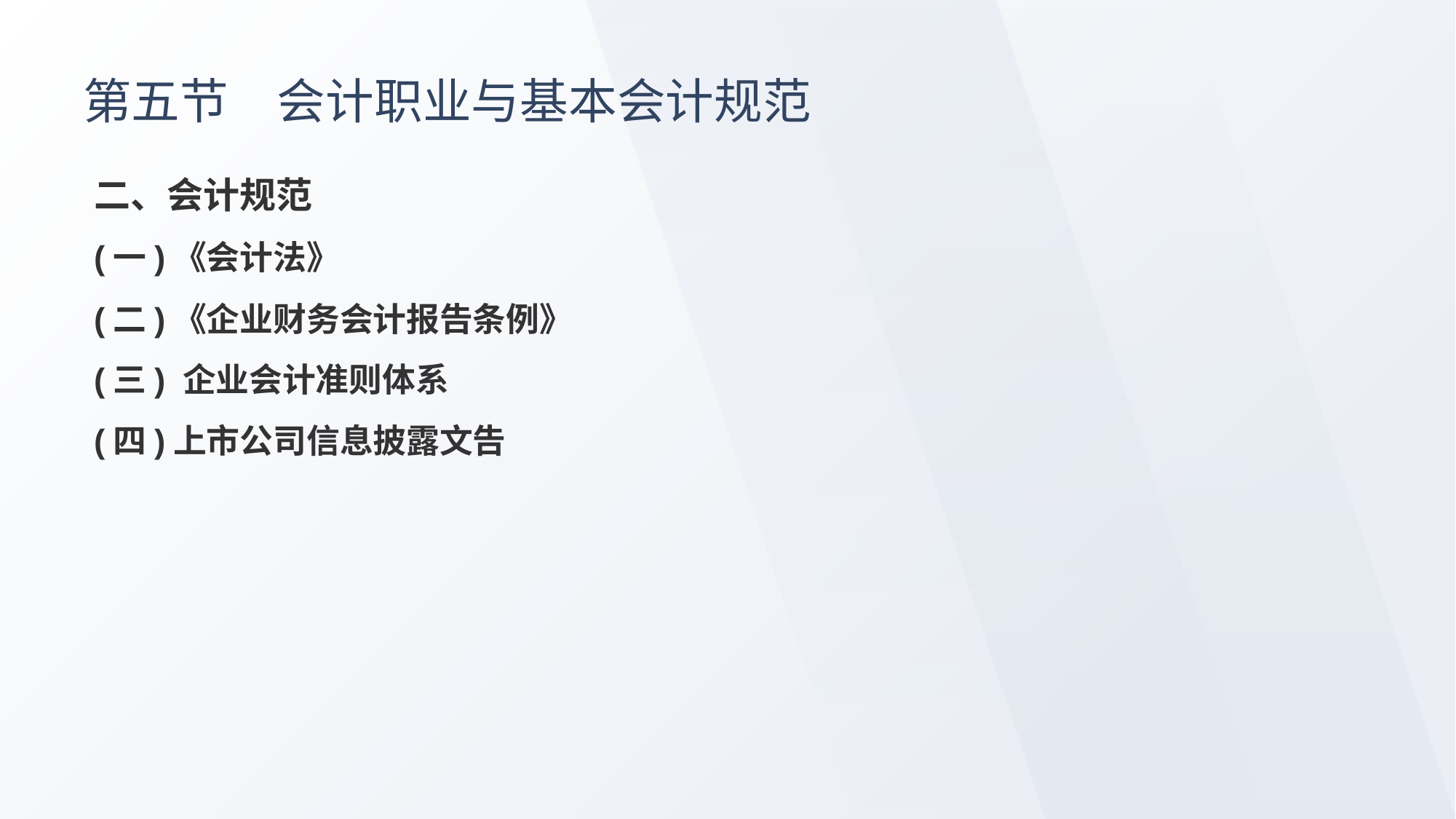

# 第五节　会计职业与基本会计规范
二、会计规范
(一)《会计法》
(二)《企业财务会计报告条例》
(三) 企业会计准则体系
(四)上市公司信息披露文告